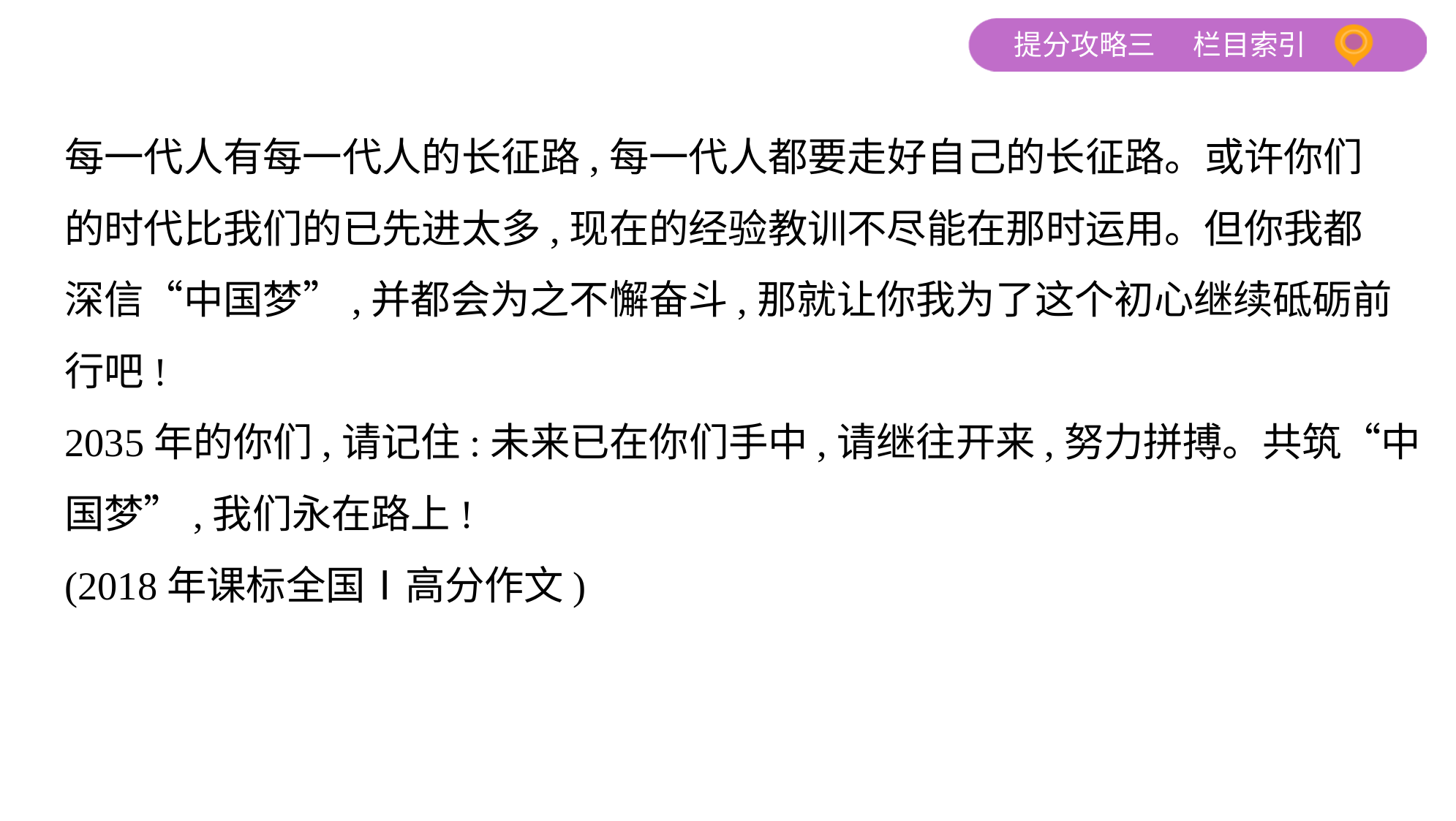

每一代人有每一代人的长征路,每一代人都要走好自己的长征路。或许你们
的时代比我们的已先进太多,现在的经验教训不尽能在那时运用。但你我都
深信“中国梦”,并都会为之不懈奋斗,那就让你我为了这个初心继续砥砺前
行吧!
2035年的你们,请记住:未来已在你们手中,请继往开来,努力拼搏。共筑“中
国梦”,我们永在路上!
(2018年课标全国Ⅰ高分作文)